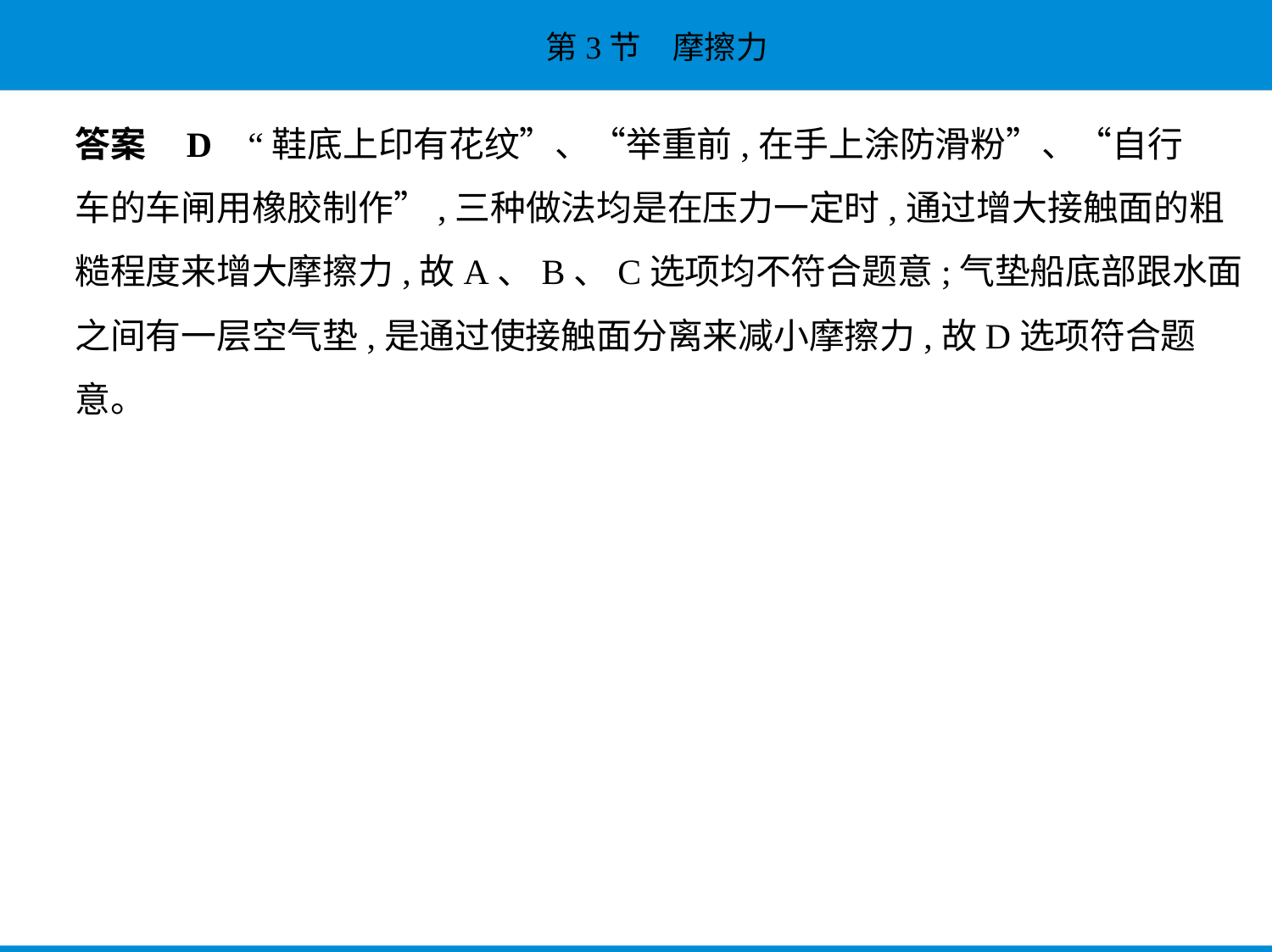

答案    D    “鞋底上印有花纹”、“举重前,在手上涂防滑粉”、“自行
车的车闸用橡胶制作”,三种做法均是在压力一定时,通过增大接触面的粗
糙程度来增大摩擦力,故A、B、C选项均不符合题意;气垫船底部跟水面
之间有一层空气垫,是通过使接触面分离来减小摩擦力,故D选项符合题
意。